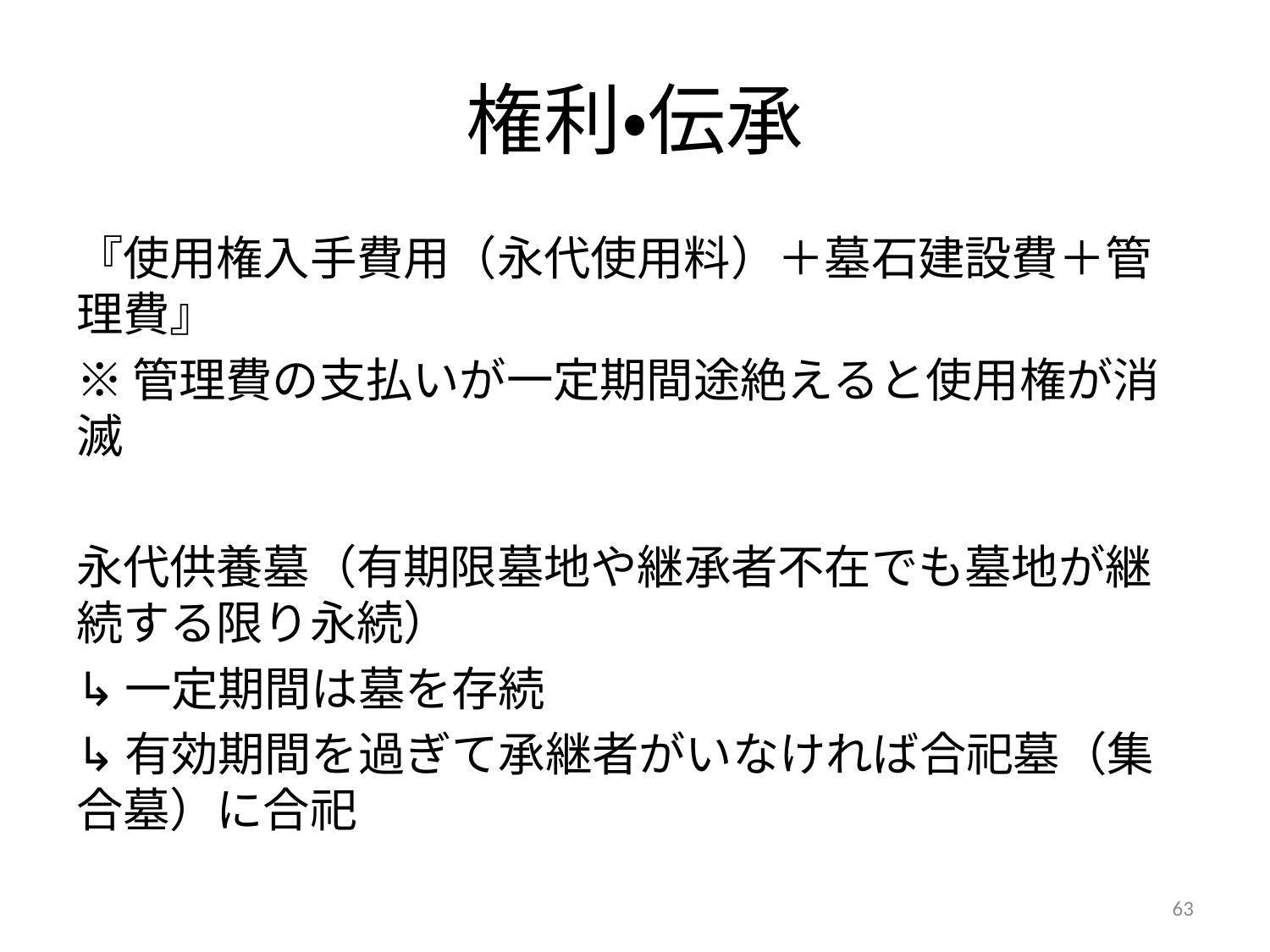

# 権利・伝承
『使用権入手費用（永代使用料）＋墓石建設費＋管理費』
※管理費の支払いが一定期間途絶えると使用権が消滅

永代供養墓（有期限墓地や継承者不在でも墓地が継続する限り永続）
↳一定期間は墓を存続
↳有効期間を過ぎて承継者がいなければ合祀墓（集合墓）に合祀

63